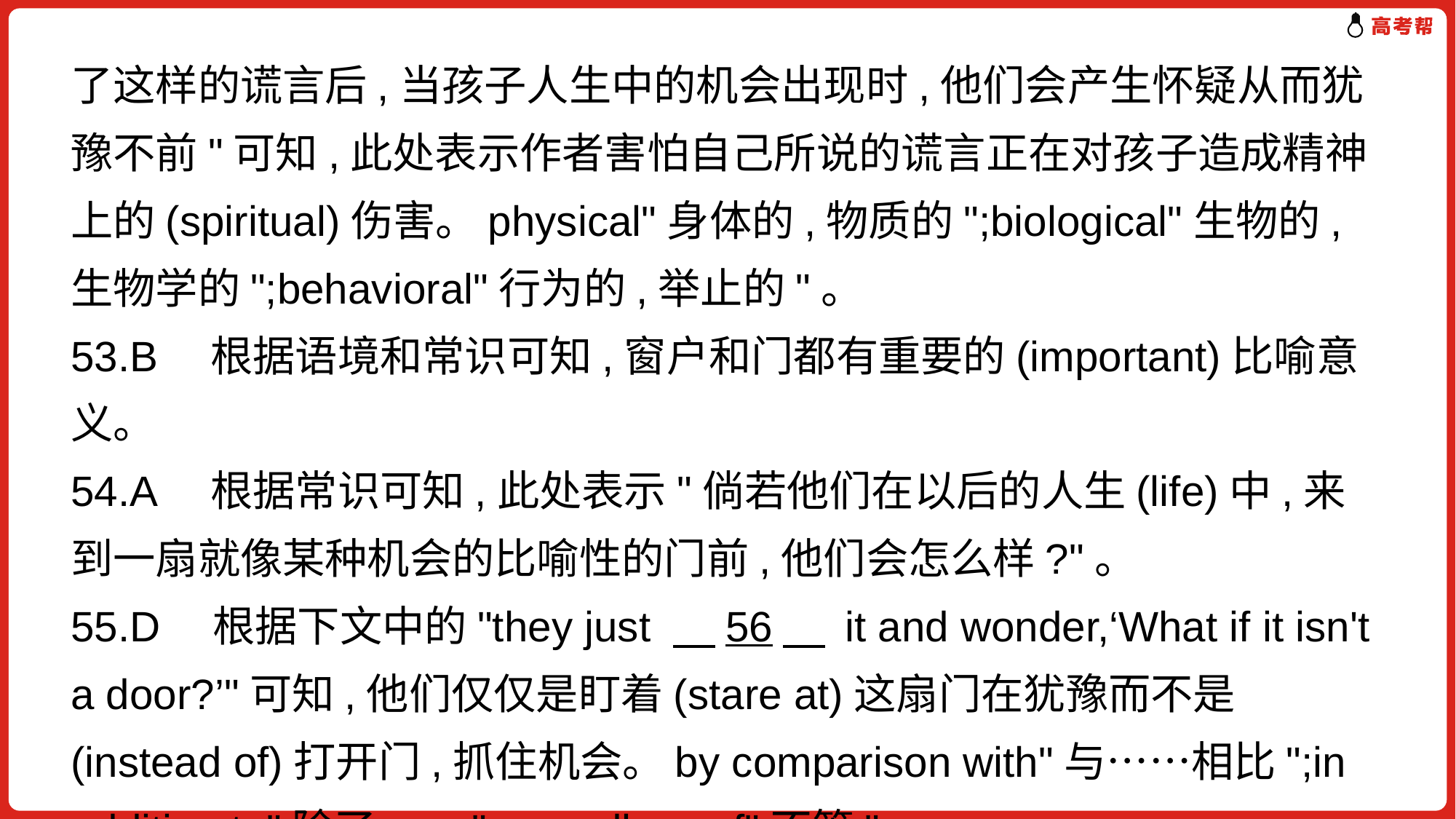

了这样的谎言后,当孩子人生中的机会出现时,他们会产生怀疑从而犹豫不前"可知,此处表示作者害怕自己所说的谎言正在对孩子造成精神上的(spiritual)伤害。physical"身体的,物质的";biological"生物的,生物学的";behavioral"行为的,举止的"。
53.B　根据语境和常识可知,窗户和门都有重要的(important)比喻意义。
54.A　根据常识可知,此处表示"倘若他们在以后的人生(life)中,来到一扇就像某种机会的比喻性的门前,他们会怎么样?"。
55.D　根据下文中的"they just 　56　 it and wonder,‘What if it isn't a door?’"可知,他们仅仅是盯着(stare at)这扇门在犹豫而不是(instead of)打开门,抓住机会。by comparison with"与……相比";in
addition to"除了……";regardless of"不管"。